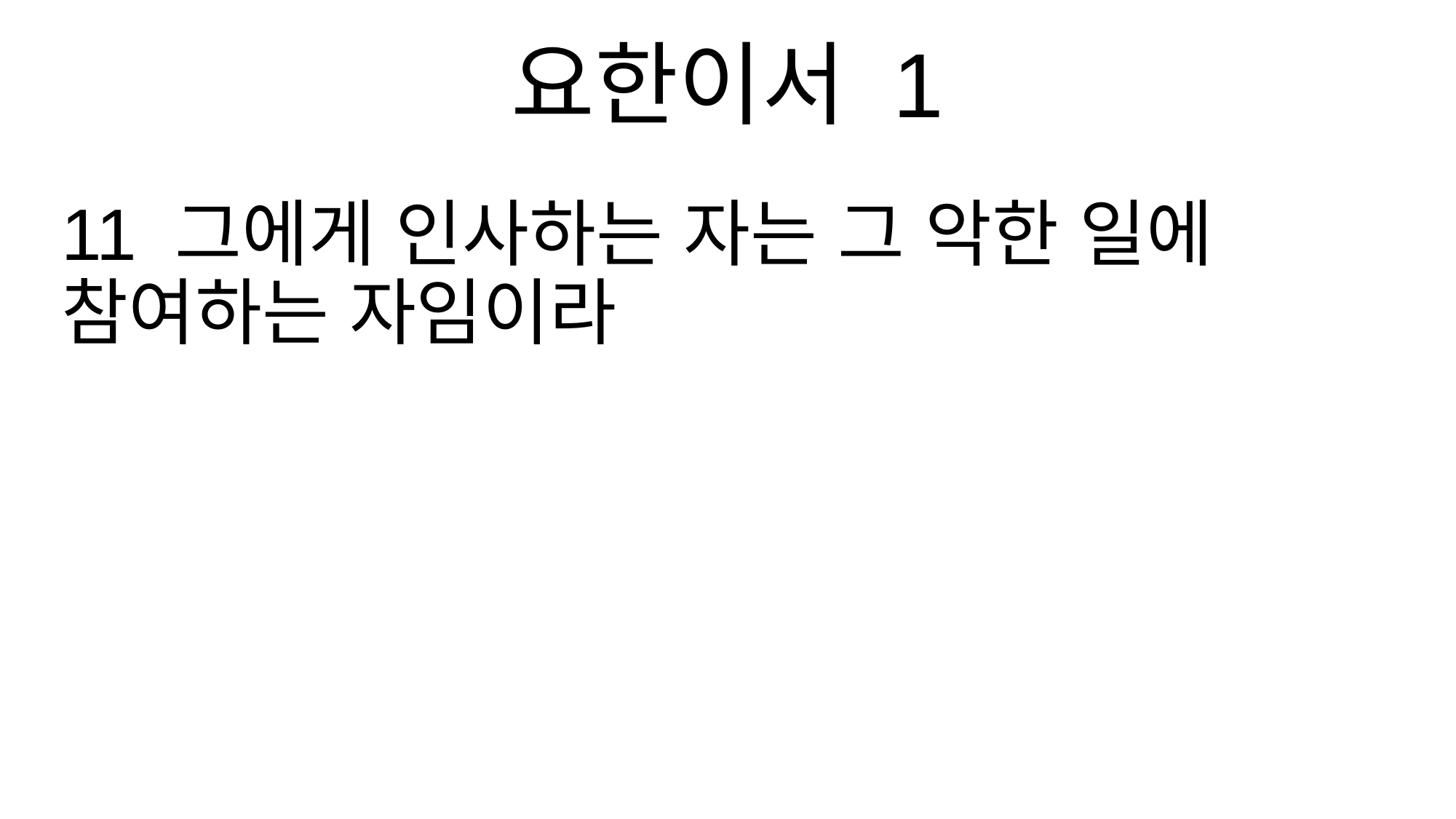

요한이서 1
11 그에게 인사하는 자는 그 악한 일에 참여하는 자임이라